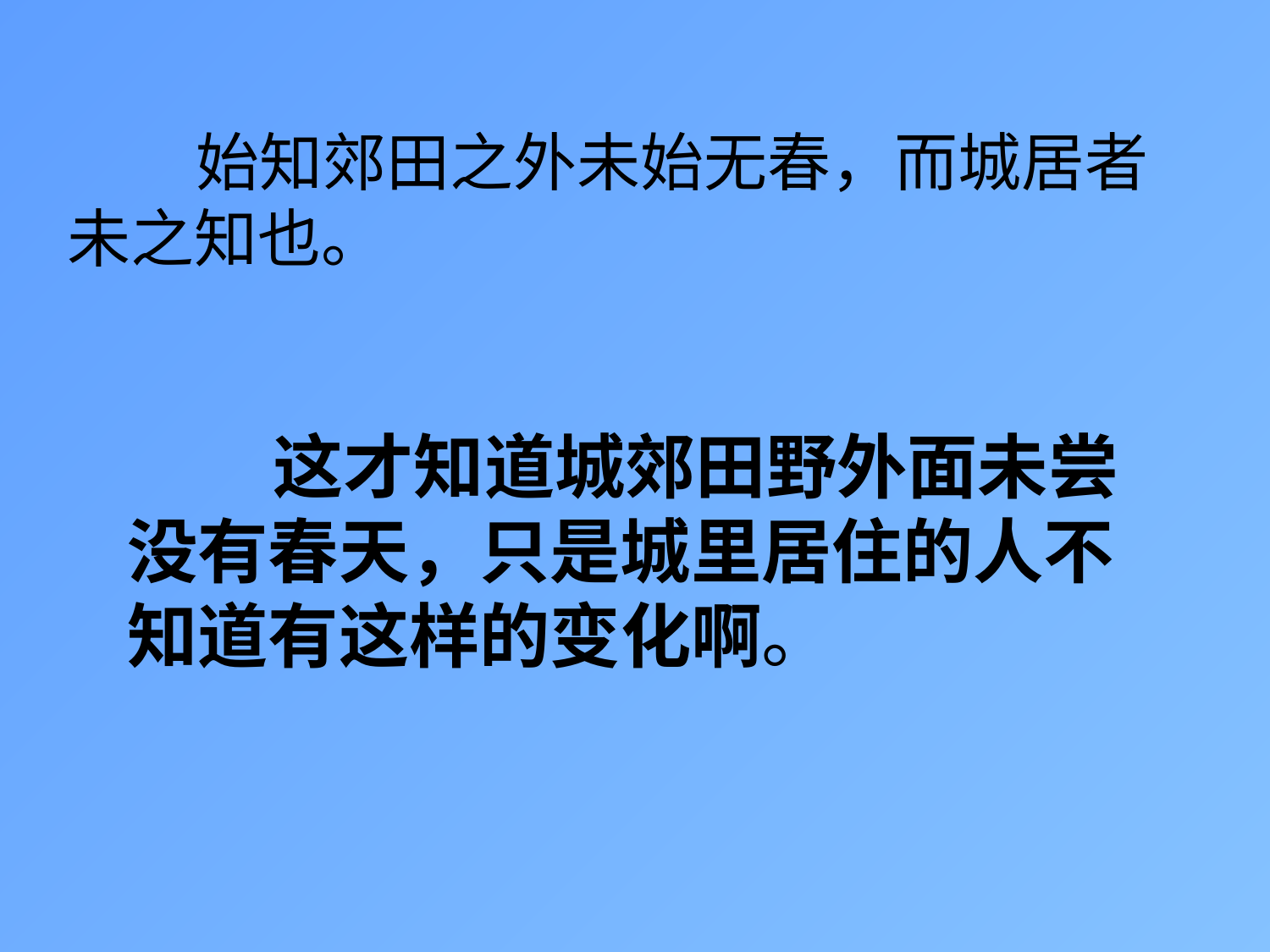

始知郊田之外未始无春，而城居者未之知也。
        这才知道城郊田野外面未尝没有春天，只是城里居住的人不知道有这样的变化啊。